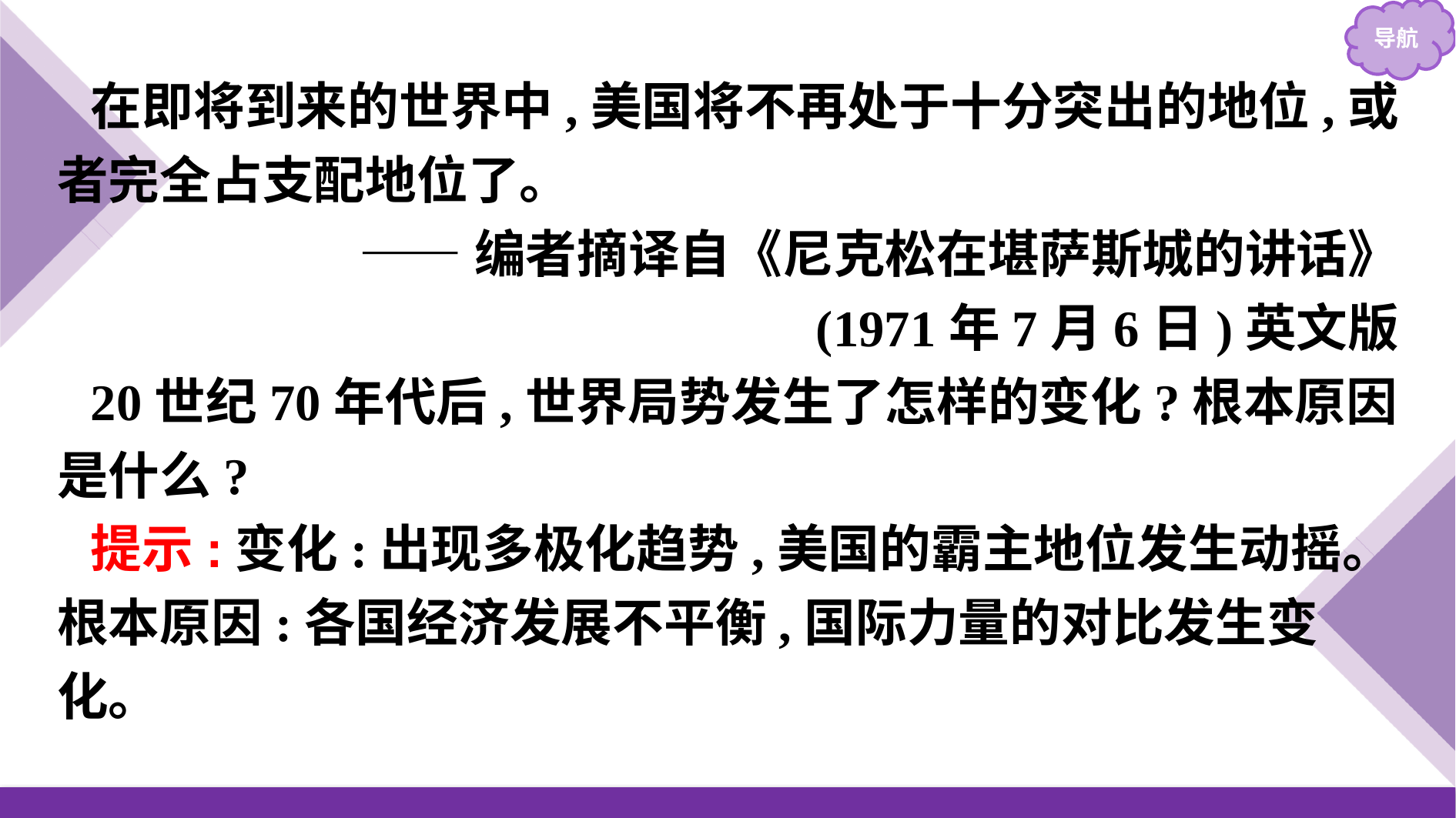

在即将到来的世界中,美国将不再处于十分突出的地位,或者完全占支配地位了。
——编者摘译自《尼克松在堪萨斯城的讲话》
(1971年7月6日)英文版
20世纪70年代后,世界局势发生了怎样的变化?根本原因是什么?
提示:变化:出现多极化趋势,美国的霸主地位发生动摇。根本原因:各国经济发展不平衡,国际力量的对比发生变化。